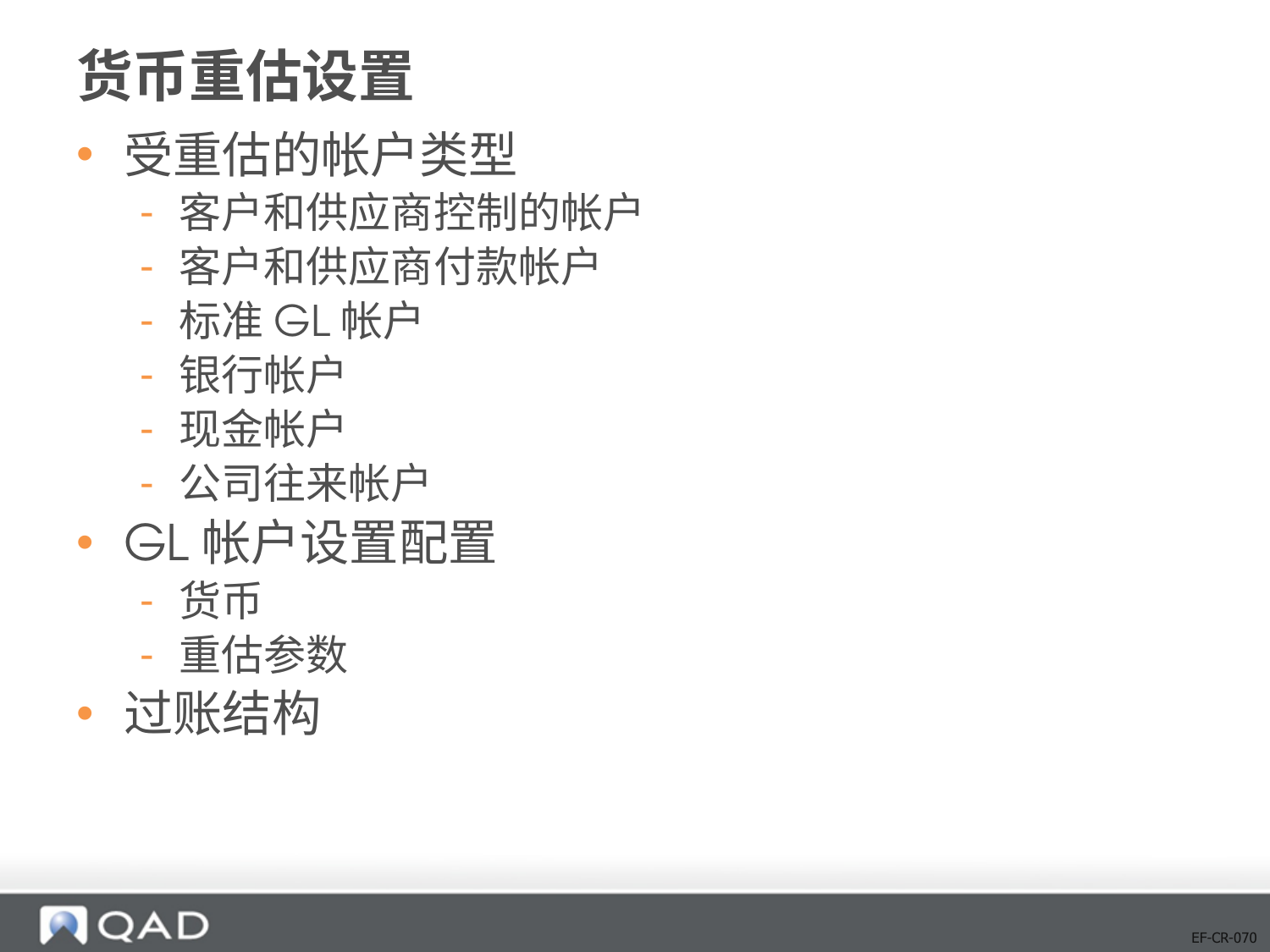

# 货币重估设置
受重估的帐户类型
客户和供应商控制的帐户
客户和供应商付款帐户
标准GL帐户
银行帐户
现金帐户
公司往来帐户
GL帐户设置配置
货币
重估参数
过账结构
EF-CR-070